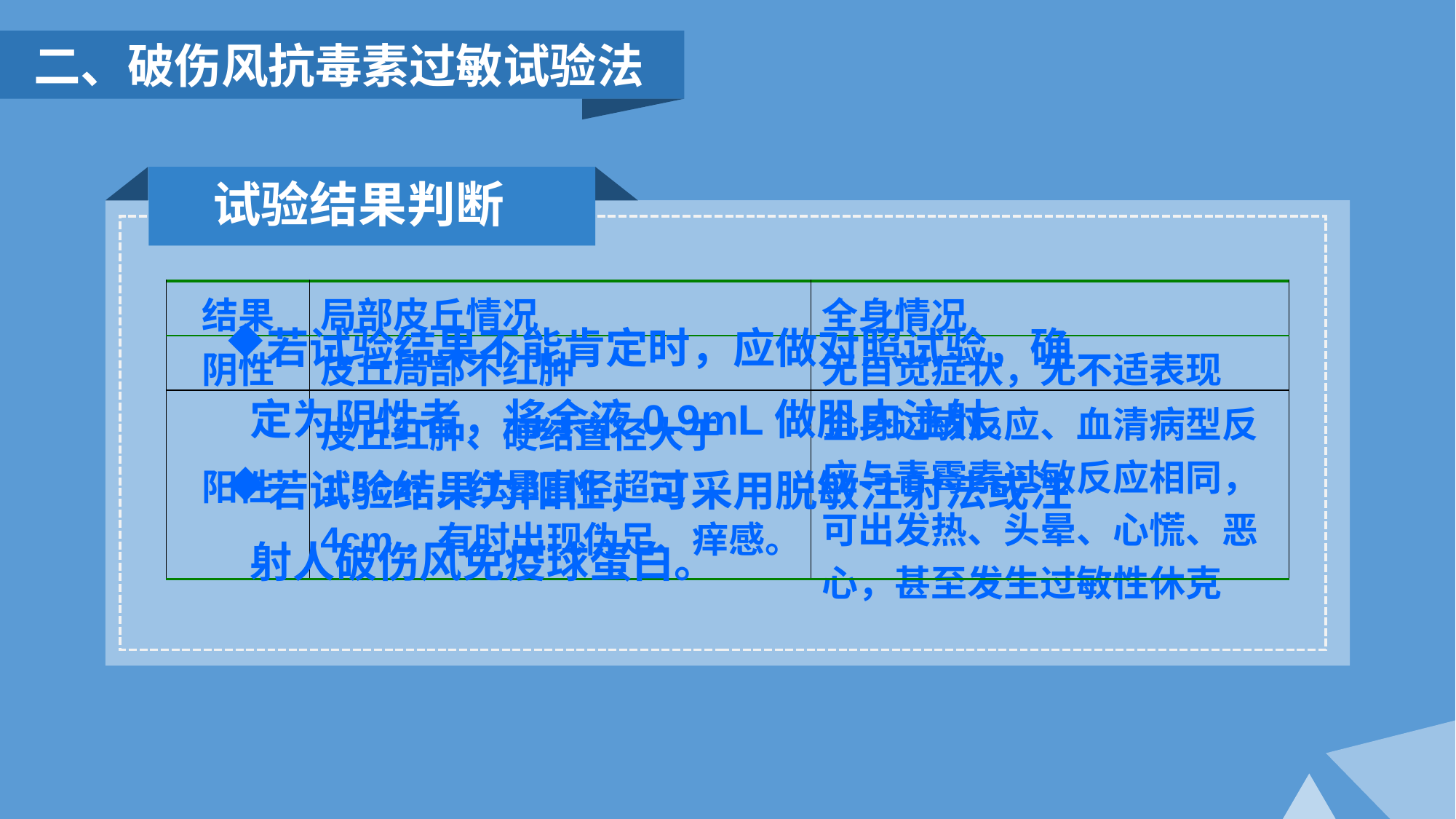

二、破伤风抗毒素过敏试验法

试验结果判断

| 结果 | 局部皮丘情况 | 全身情况 |
| --- | --- | --- |
| 阴性 | 皮丘局部不红肿 | 无自觉症状，无不适表现 |
| 阳性 | 皮丘红肿、硬结直径大于1.5cm，红晕直径超过4cm，有时出现伪足、痒感。 | 全身过敏反应、血清病型反应与青霉素过敏反应相同，可出发热、头晕、心慌、恶心，甚至发生过敏性休克 |
若试验结果不能肯定时，应做对照试验，确定为阴性者，将余液0.9mL做肌内注射。
若试验结果为阳性，可采用脱敏注射法或注射人破伤风免疫球蛋白。